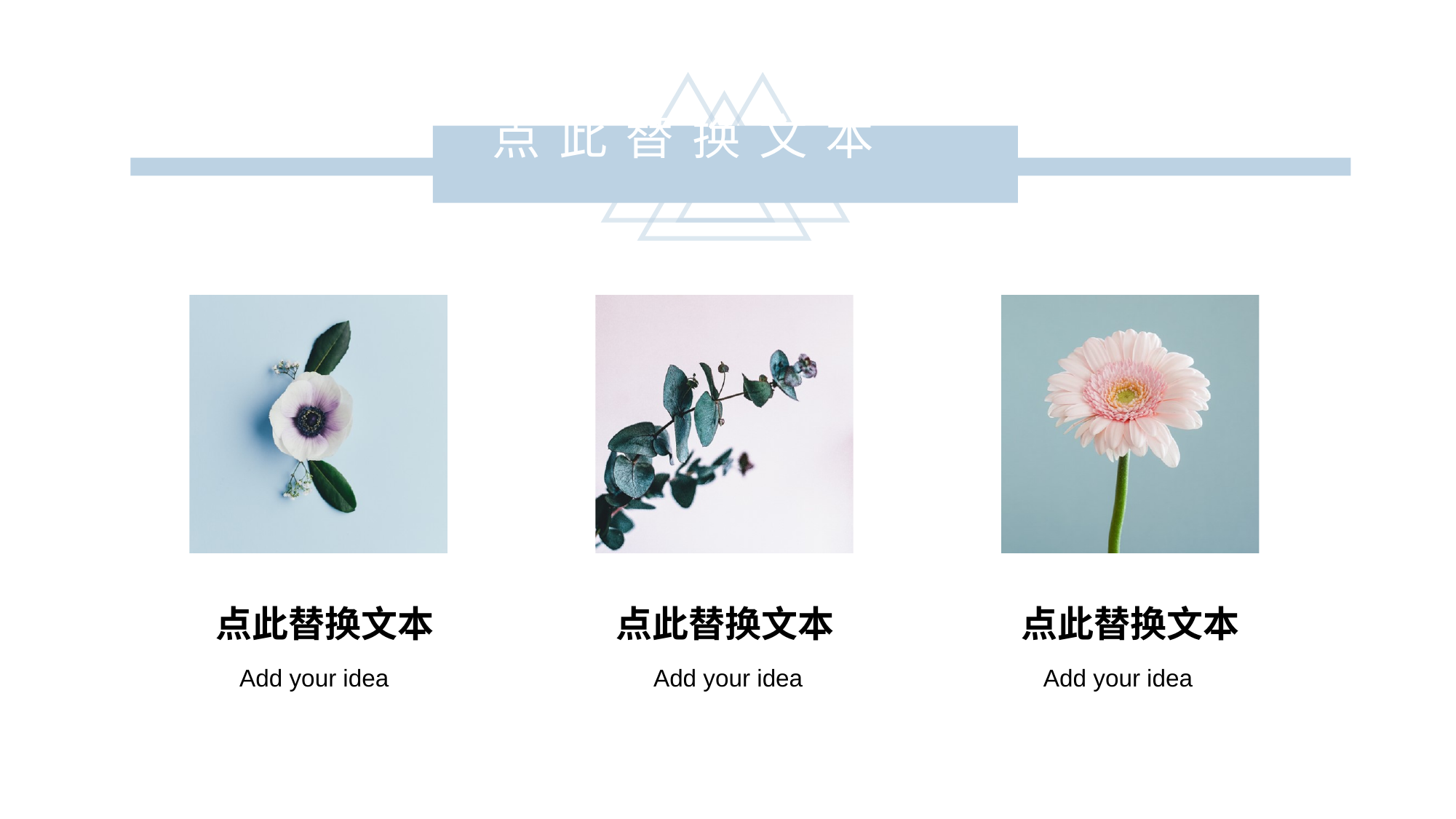

点此替换文本.

点此替换文本
点此替换文本
点此替换文本
Add your idea
Add your idea
Add your idea